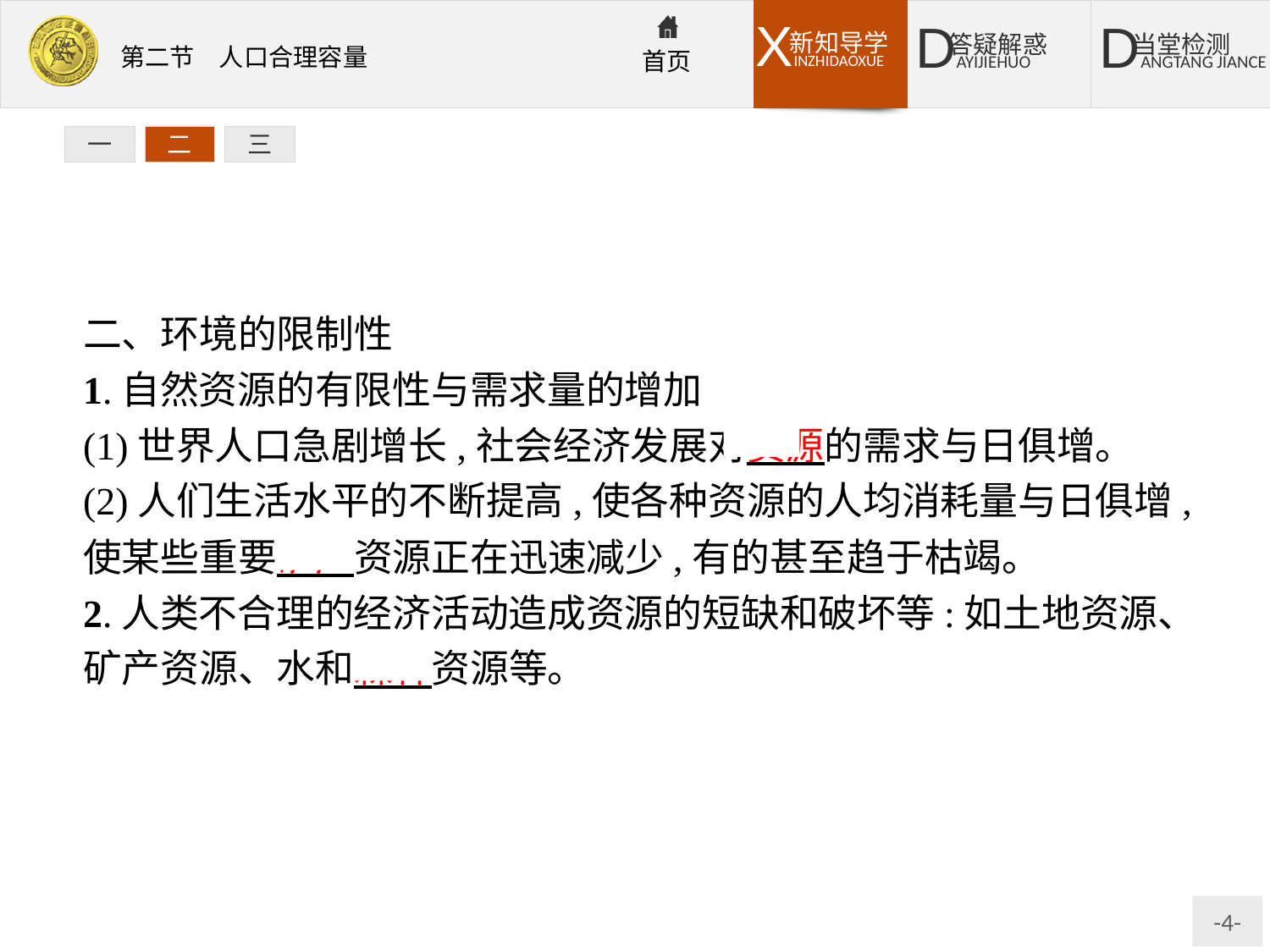

一
二
三
二、环境的限制性
1.自然资源的有限性与需求量的增加
(1)世界人口急剧增长,社会经济发展对资源的需求与日俱增。
(2)人们生活水平的不断提高,使各种资源的人均消耗量与日俱增,使某些重要矿产资源正在迅速减少,有的甚至趋于枯竭。
2.人类不合理的经济活动造成资源的短缺和破坏等:如土地资源、矿产资源、水和森林资源等。